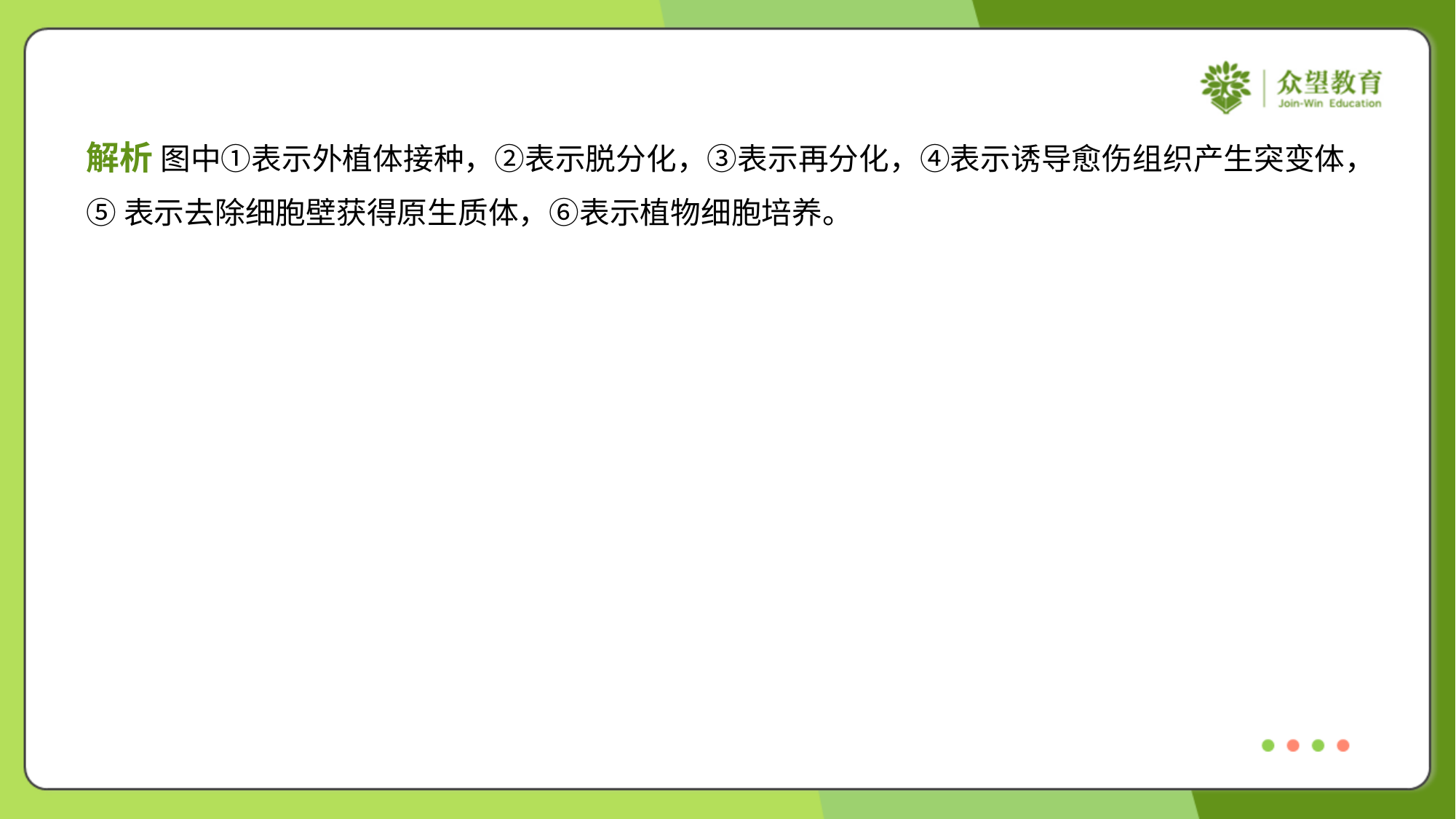

解析 图中①表示外植体接种，②表示脱分化，③表示再分化，④表示诱导愈伤组织产生突变体，
⑤表示去除细胞壁获得原生质体，⑥表示植物细胞培养。